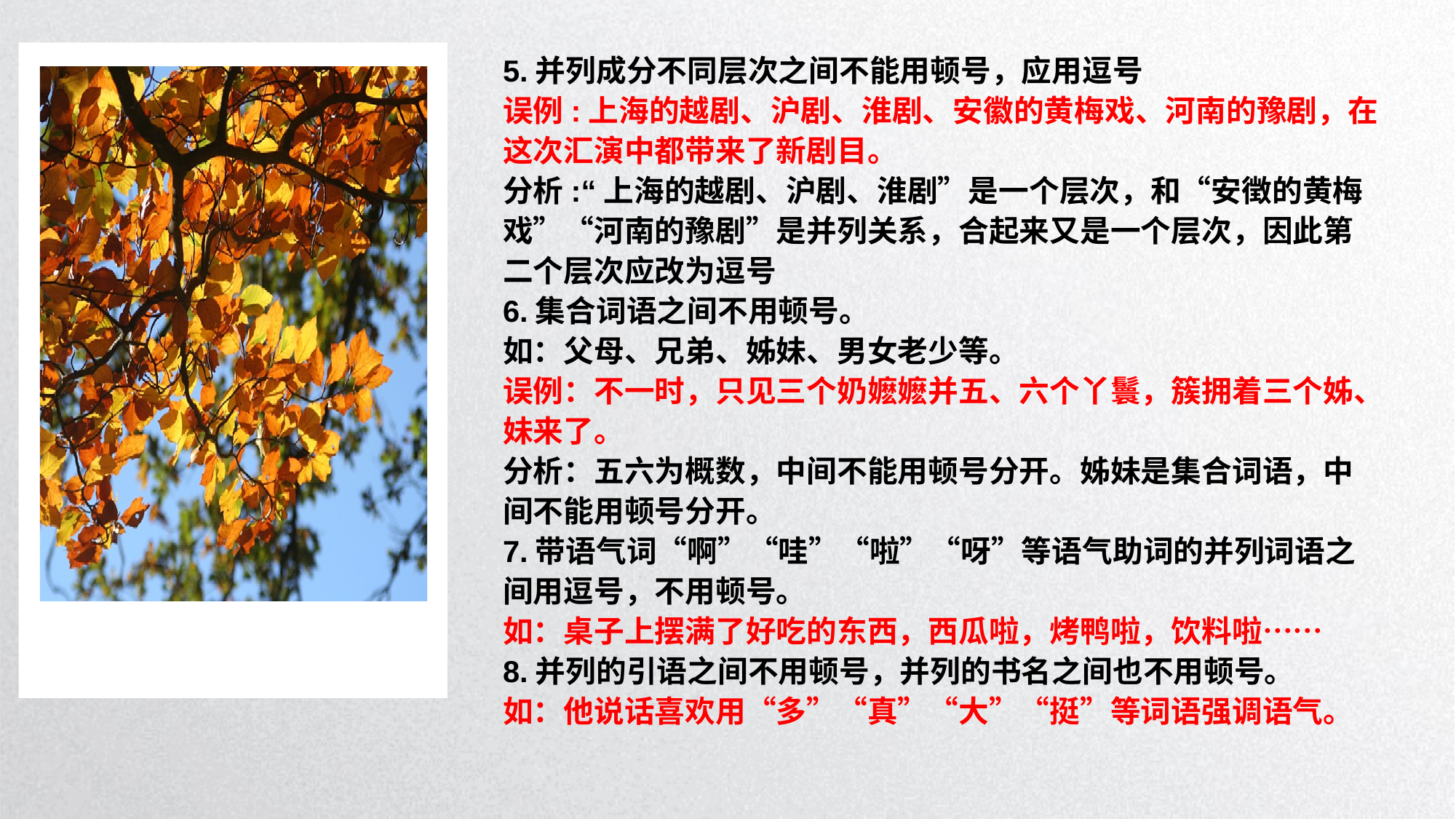

5.并列成分不同层次之间不能用顿号，应用逗号
误例:上海的越剧、沪剧、淮剧、安徽的黄梅戏、河南的豫剧，在这次汇演中都带来了新剧目。
分析:“上海的越剧、沪剧、淮剧”是一个层次，和“安徴的黄梅戏”“河南的豫剧”是并列关系，合起来又是一个层次，因此第二个层次应改为逗号
6.集合词语之间不用顿号。
如：父母、兄弟、姊妹、男女老少等。
误例：不一时，只见三个奶嬷嬷并五、六个丫鬟，簇拥着三个姊、妹来了。
分析：五六为概数，中间不能用顿号分开。姊妹是集合词语，中间不能用顿号分开。
7.带语气词“啊”“哇”“啦”“呀”等语气助词的并列词语之间用逗号，不用顿号。
如：桌子上摆满了好吃的东西，西瓜啦，烤鸭啦，饮料啦……
8.并列的引语之间不用顿号，并列的书名之间也不用顿号。
如：他说话喜欢用“多”“真”“大”“挺”等词语强调语气。